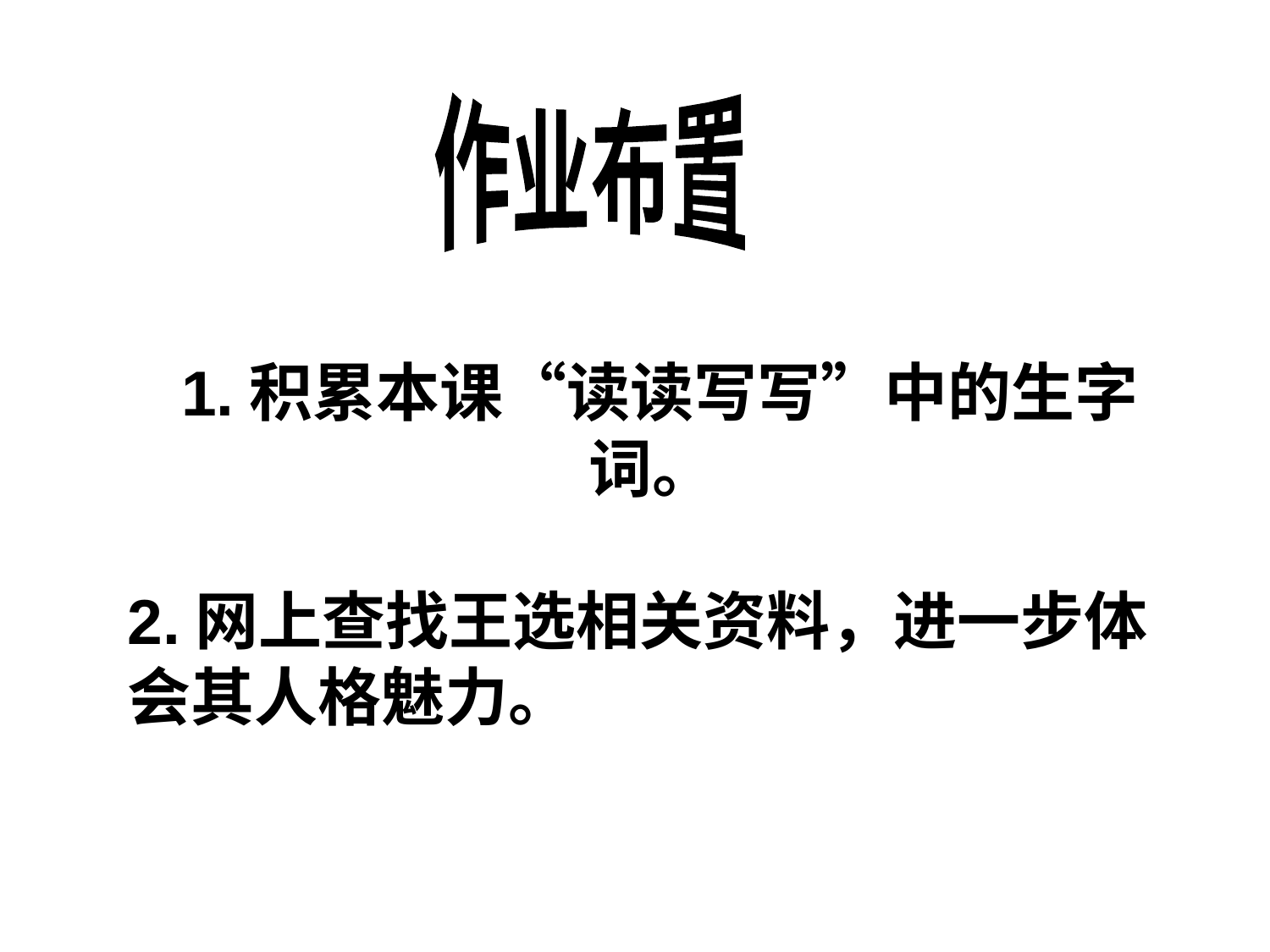

作业布置
1.积累本课“读读写写”中的生字词。

2.网上查找王选相关资料，进一步体会其人格魅力。